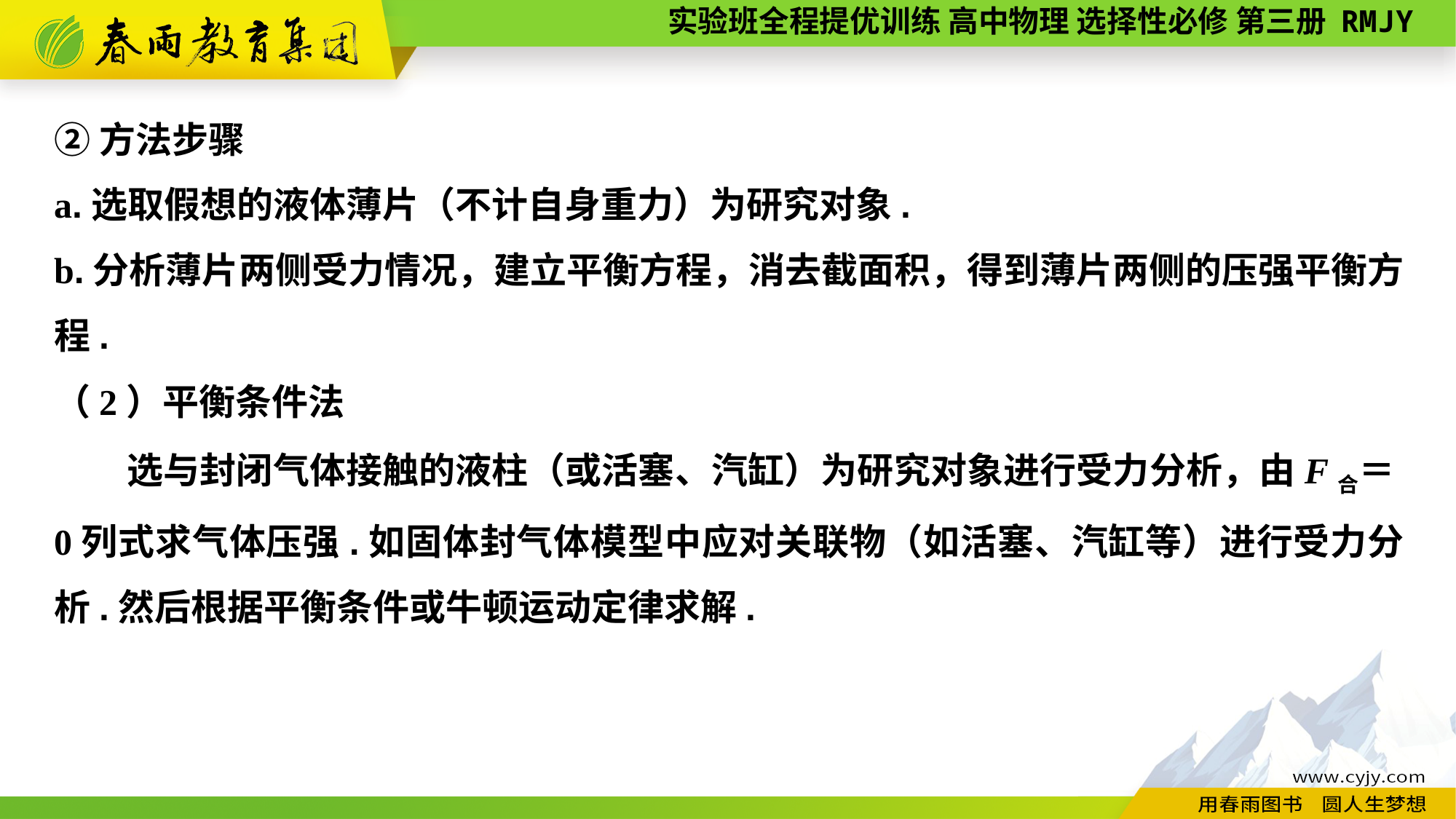

②方法步骤
a.选取假想的液体薄片（不计自身重力）为研究对象.
b.分析薄片两侧受力情况，建立平衡方程，消去截面积，得到薄片两侧的压强平衡方程.
（2）平衡条件法
　　选与封闭气体接触的液柱（或活塞、汽缸）为研究对象进行受力分析，由F合＝0列式求气体压强.如固体封气体模型中应对关联物（如活塞、汽缸等）进行受力分析.然后根据平衡条件或牛顿运动定律求解.